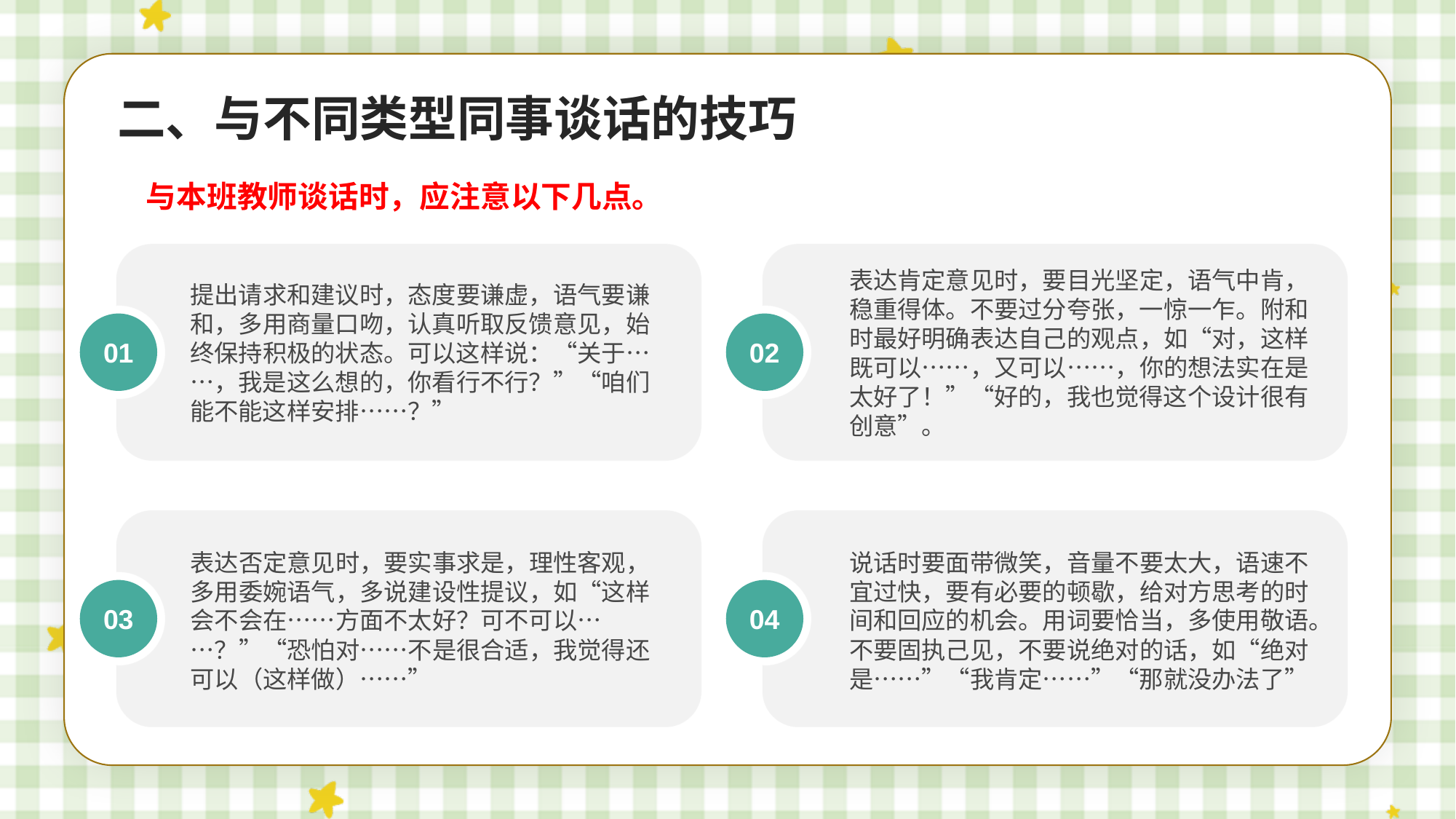

二、与不同类型同事谈话的技巧
与本班教师谈话时，应注意以下几点。
提出请求和建议时，态度要谦虚，语气要谦和，多用商量口吻，认真听取反馈意见，始终保持积极的状态。可以这样说：“关于……，我是这么想的，你看行不行？”“咱们能不能这样安排……？”
表达肯定意见时，要目光坚定，语气中肯，稳重得体。不要过分夸张，一惊一乍。附和时最好明确表达自己的观点，如“对，这样既可以……，又可以……，你的想法实在是太好了！”“好的，我也觉得这个设计很有创意”。
01
02
表达否定意见时，要实事求是，理性客观，多用委婉语气，多说建设性提议，如“这样会不会在……方面不太好？可不可以……？”“恐怕对……不是很合适，我觉得还可以（这样做）……”
说话时要面带微笑，音量不要太大，语速不宜过快，要有必要的顿歇，给对方思考的时间和回应的机会。用词要恰当，多使用敬语。不要固执己见，不要说绝对的话，如“绝对是……”“我肯定……”“那就没办法了”
03
04